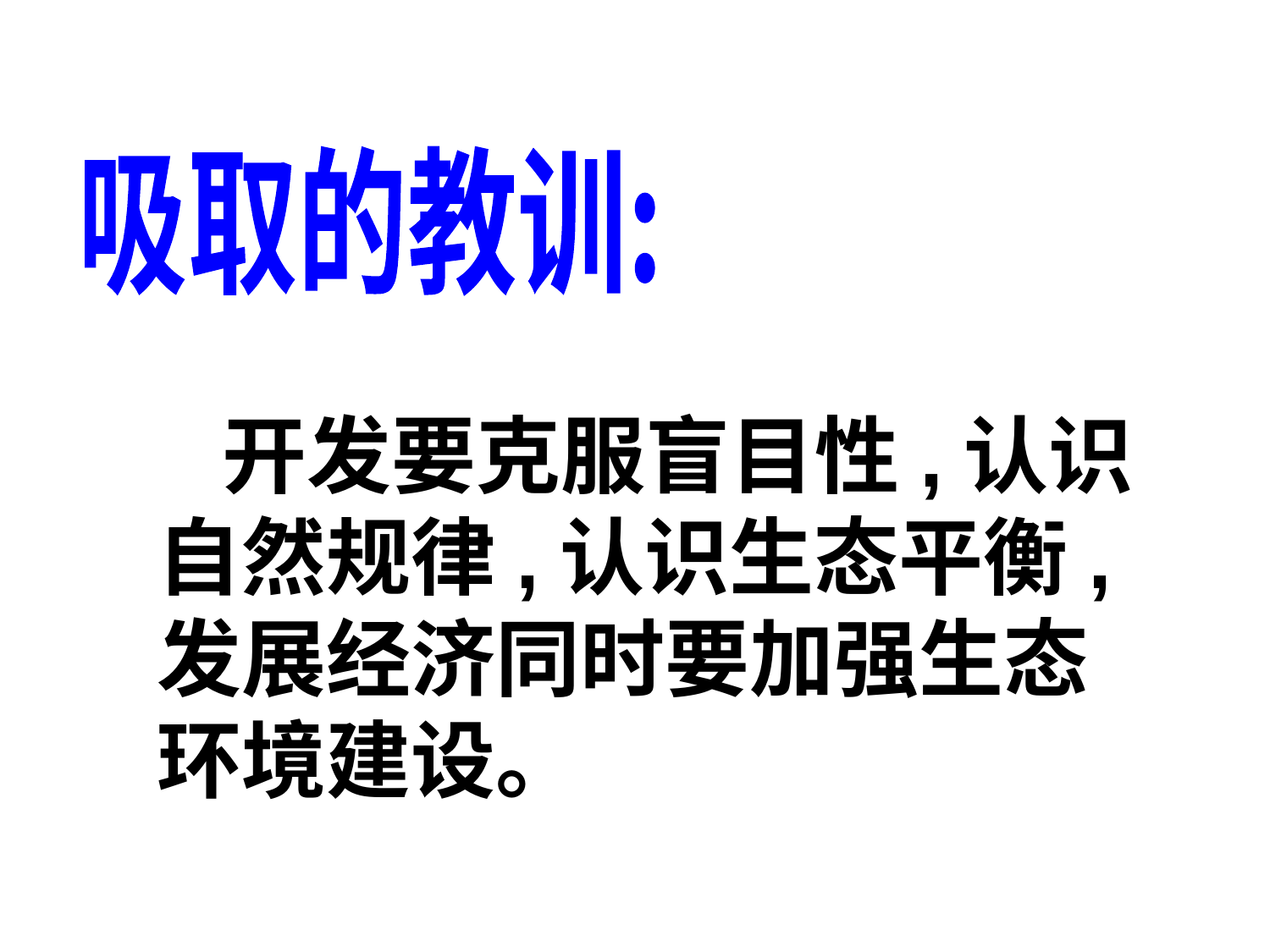

吸取的教训:
   开发要克服盲目性,认识自然规律,认识生态平衡,发展经济同时要加强生态环境建设。